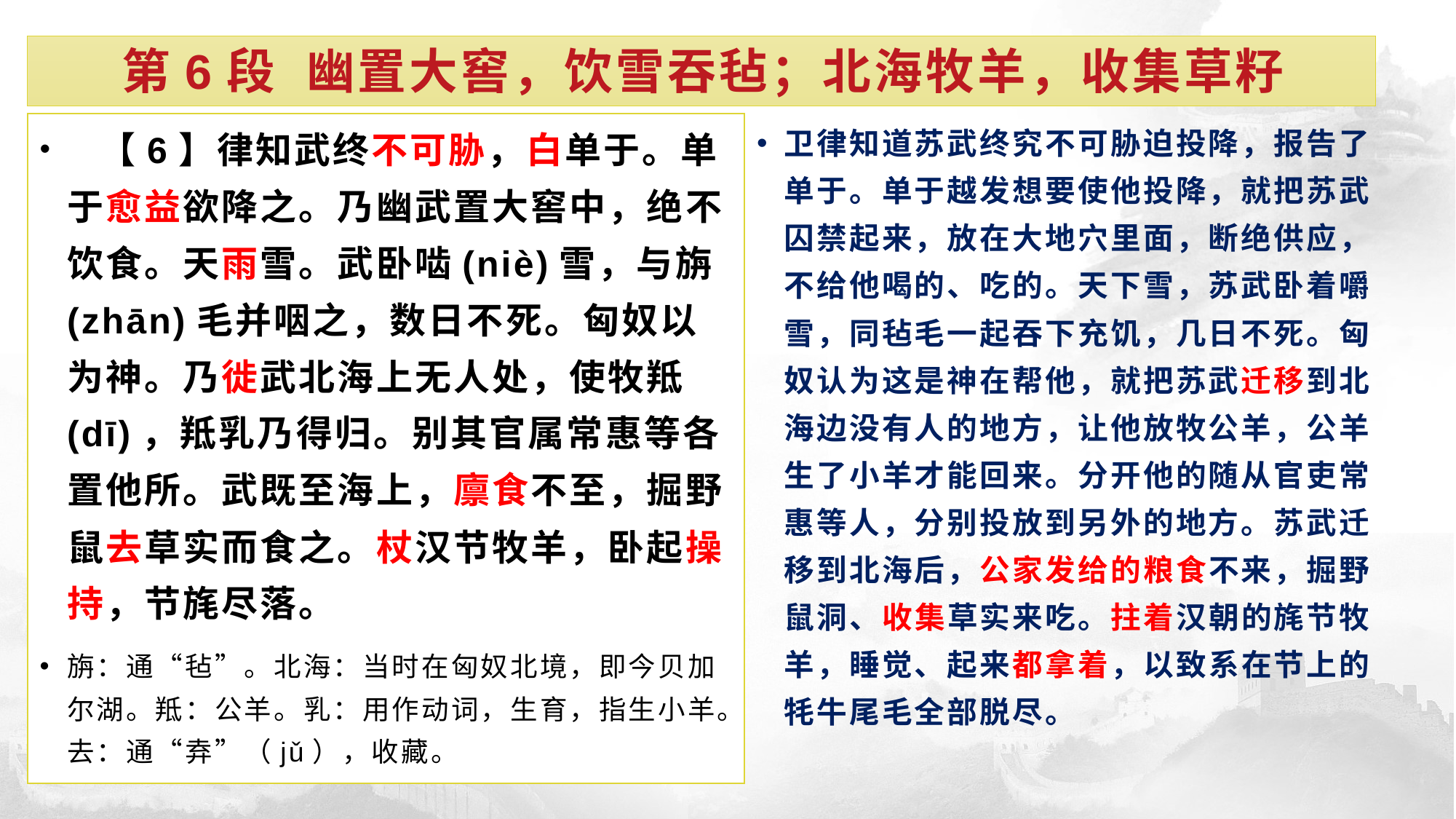

# 第6段  幽置大窖，饮雪吞毡；北海牧羊，收集草籽
　【6】律知武终不可胁，白单于。单于愈益欲降之。乃幽武置大窖中，绝不饮食。天雨雪。武卧啮(niè)雪，与旃(zhān)毛并咽之，数日不死。匈奴以为神。乃徙武北海上无人处，使牧羝(dī)，羝乳乃得归。别其官属常惠等各置他所。武既至海上，廪食不至，掘野鼠去草实而食之。杖汉节牧羊，卧起操持，节旄尽落。
旃：通“毡”。北海：当时在匈奴北境，即今贝加尔湖。羝：公羊。乳：用作动词，生育，指生小羊。去：通“弆”（jǔ），收藏。
卫律知道苏武终究不可胁迫投降，报告了单于。单于越发想要使他投降，就把苏武囚禁起来，放在大地穴里面，断绝供应，不给他喝的、吃的。天下雪，苏武卧着嚼雪，同毡毛一起吞下充饥，几日不死。匈奴认为这是神在帮他，就把苏武迁移到北海边没有人的地方，让他放牧公羊，公羊生了小羊才能回来。分开他的随从官吏常惠等人，分别投放到另外的地方。苏武迁移到北海后，公家发给的粮食不来，掘野鼠洞、收集草实来吃。拄着汉朝的旄节牧羊，睡觉、起来都拿着，以致系在节上的牦牛尾毛全部脱尽。